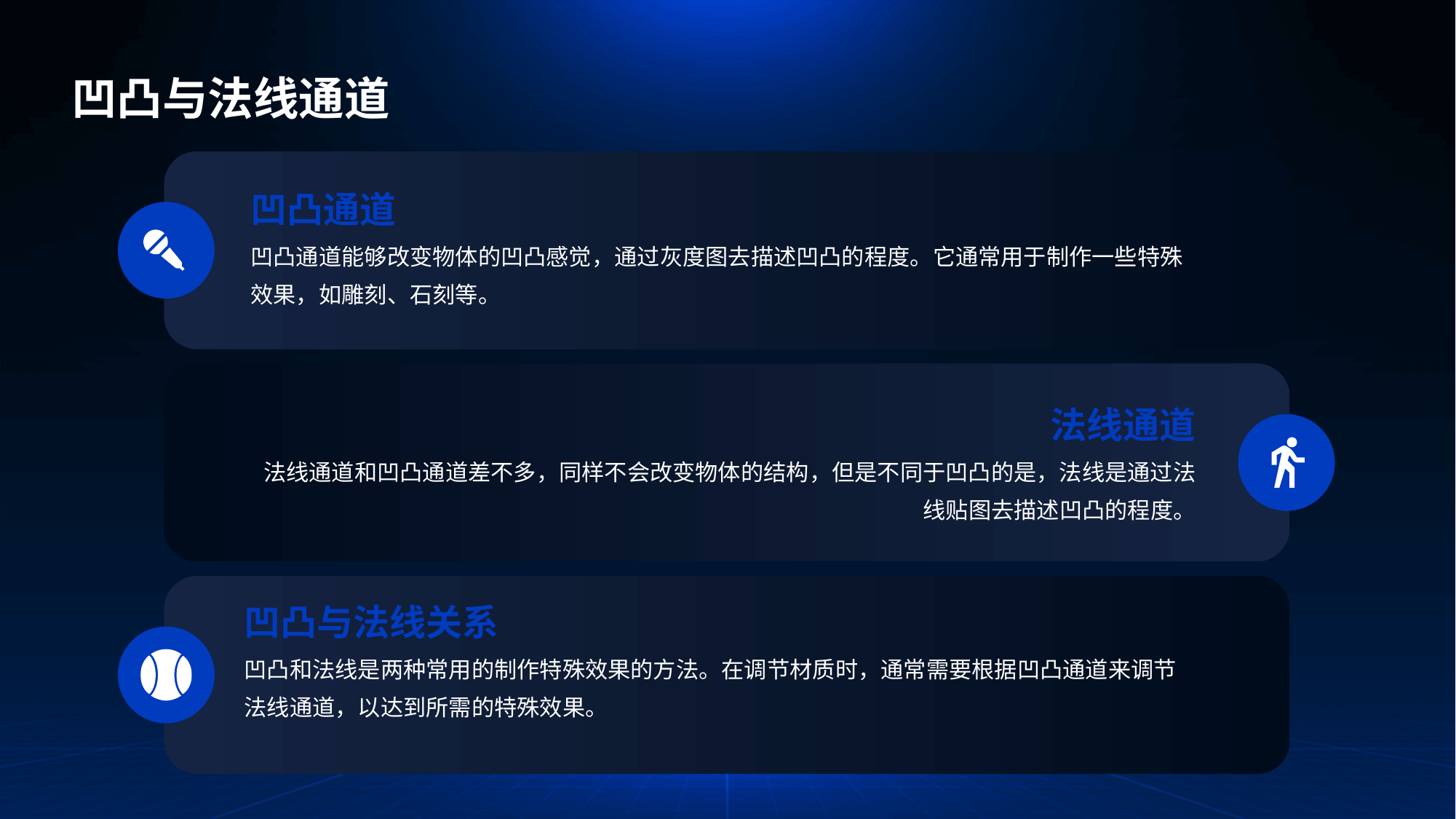

凹凸与法线通道

凹凸通道

凹凸通道能够改变物体的凹凸感觉，通过灰度图去描述凹凸的程度。它通常用于制作一些特殊效果，如雕刻、石刻等。

法线通道

法线通道和凹凸通道差不多，同样不会改变物体的结构，但是不同于凹凸的是，法线是通过法线贴图去描述凹凸的程度。

凹凸与法线关系

凹凸和法线是两种常用的制作特殊效果的方法。在调节材质时，通常需要根据凹凸通道来调节法线通道，以达到所需的特殊效果。